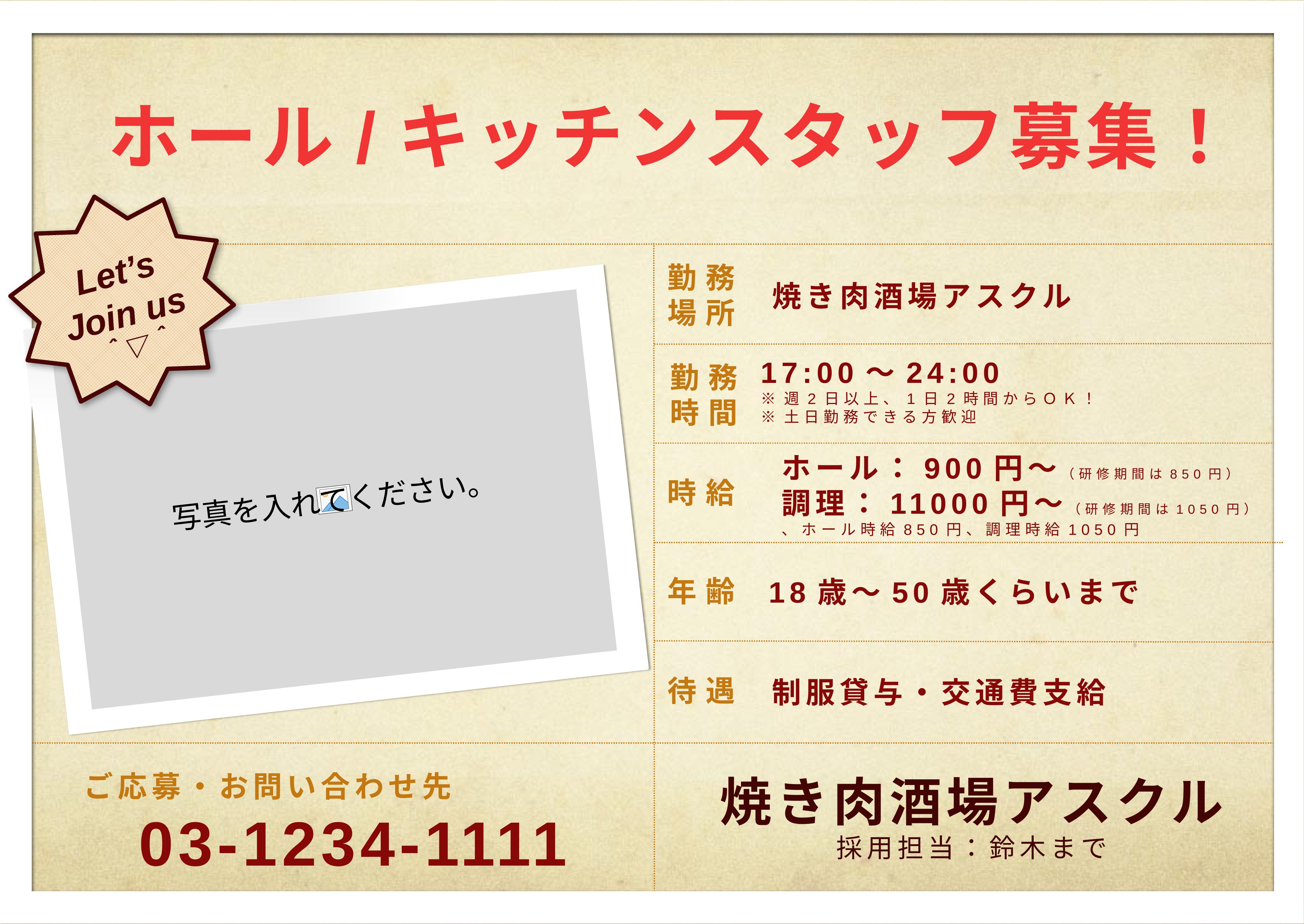

ホール/キッチンスタッフ募集！

Let’s
Join us
＾▽＾
勤務
場所
焼き肉酒場アスクル

17:00～24:00
※週2日以上、1日2時間からＯＫ！
※土日勤務できる方歓迎
勤務
時間
ホール：900円～（研修期間は850円）
調理：11000円〜（研修期間は1050円）
、ホール時給850円、調理時給1050円
時給
年齢
18歳〜50歳くらいまで
待遇
制服貸与・交通費支給
ご応募・お問い合わせ先
03-1234-1111
焼き肉酒場アスクル
採用担当：鈴木まで